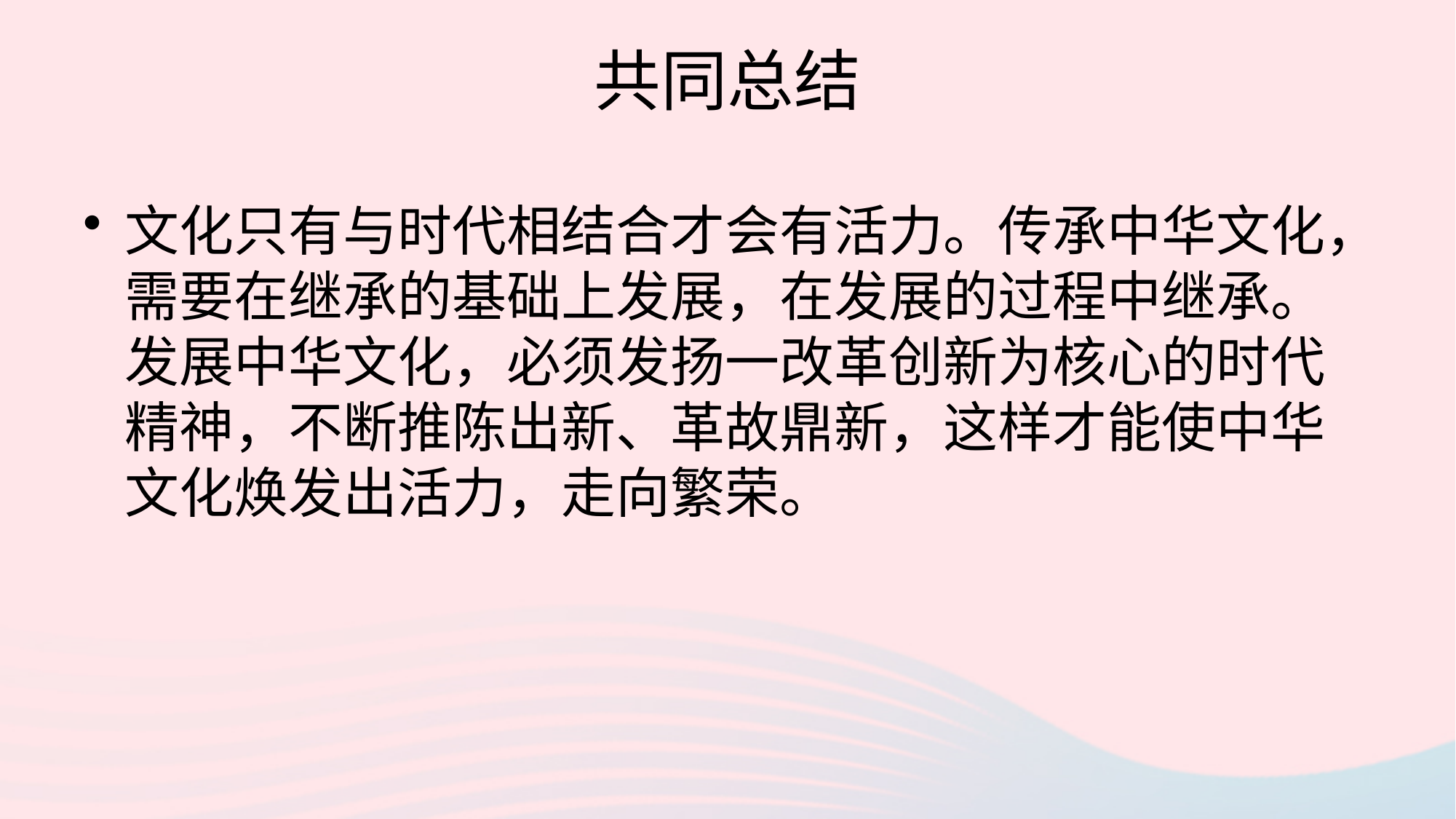

# 共同总结
文化只有与时代相结合才会有活力。传承中华文化，需要在继承的基础上发展，在发展的过程中继承。发展中华文化，必须发扬一改革创新为核心的时代精神，不断推陈出新、革故鼎新，这样才能使中华文化焕发出活力，走向繁荣。